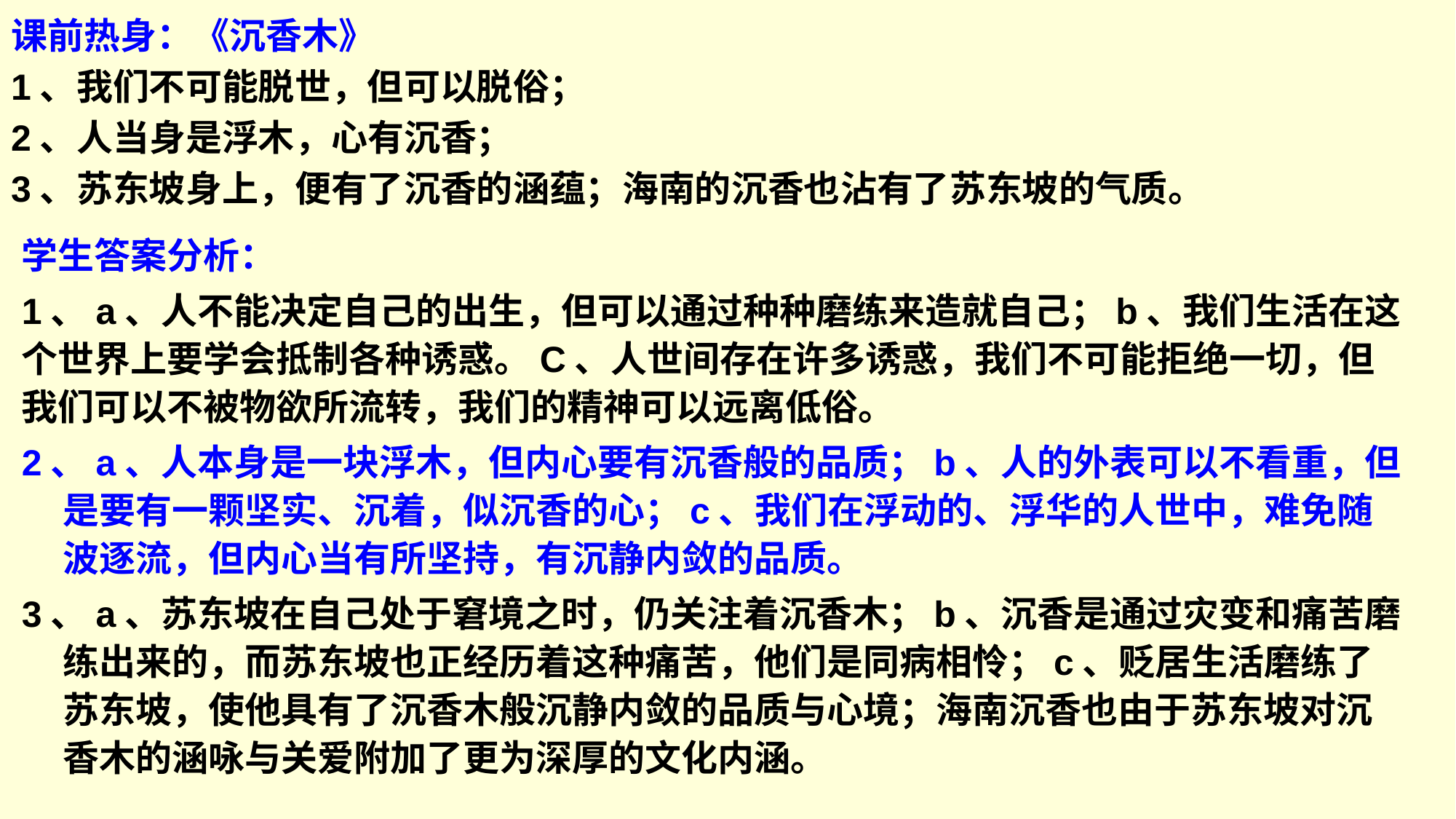

课前热身：《沉香木》
1、我们不可能脱世，但可以脱俗；
2、人当身是浮木，心有沉香；
3、苏东坡身上，便有了沉香的涵蕴；海南的沉香也沾有了苏东坡的气质。

学生答案分析：
1、a、人不能决定自己的出生，但可以通过种种磨练来造就自己；b、我们生活在这个世界上要学会抵制各种诱惑。C、人世间存在许多诱惑，我们不可能拒绝一切，但我们可以不被物欲所流转，我们的精神可以远离低俗。
2、a、人本身是一块浮木，但内心要有沉香般的品质；b、人的外表可以不看重，但是要有一颗坚实、沉着，似沉香的心；c、我们在浮动的、浮华的人世中，难免随波逐流，但内心当有所坚持，有沉静内敛的品质。
3、a、苏东坡在自己处于窘境之时，仍关注着沉香木；b、沉香是通过灾变和痛苦磨练出来的，而苏东坡也正经历着这种痛苦，他们是同病相怜；c、贬居生活磨练了苏东坡，使他具有了沉香木般沉静内敛的品质与心境；海南沉香也由于苏东坡对沉香木的涵咏与关爱附加了更为深厚的文化内涵。